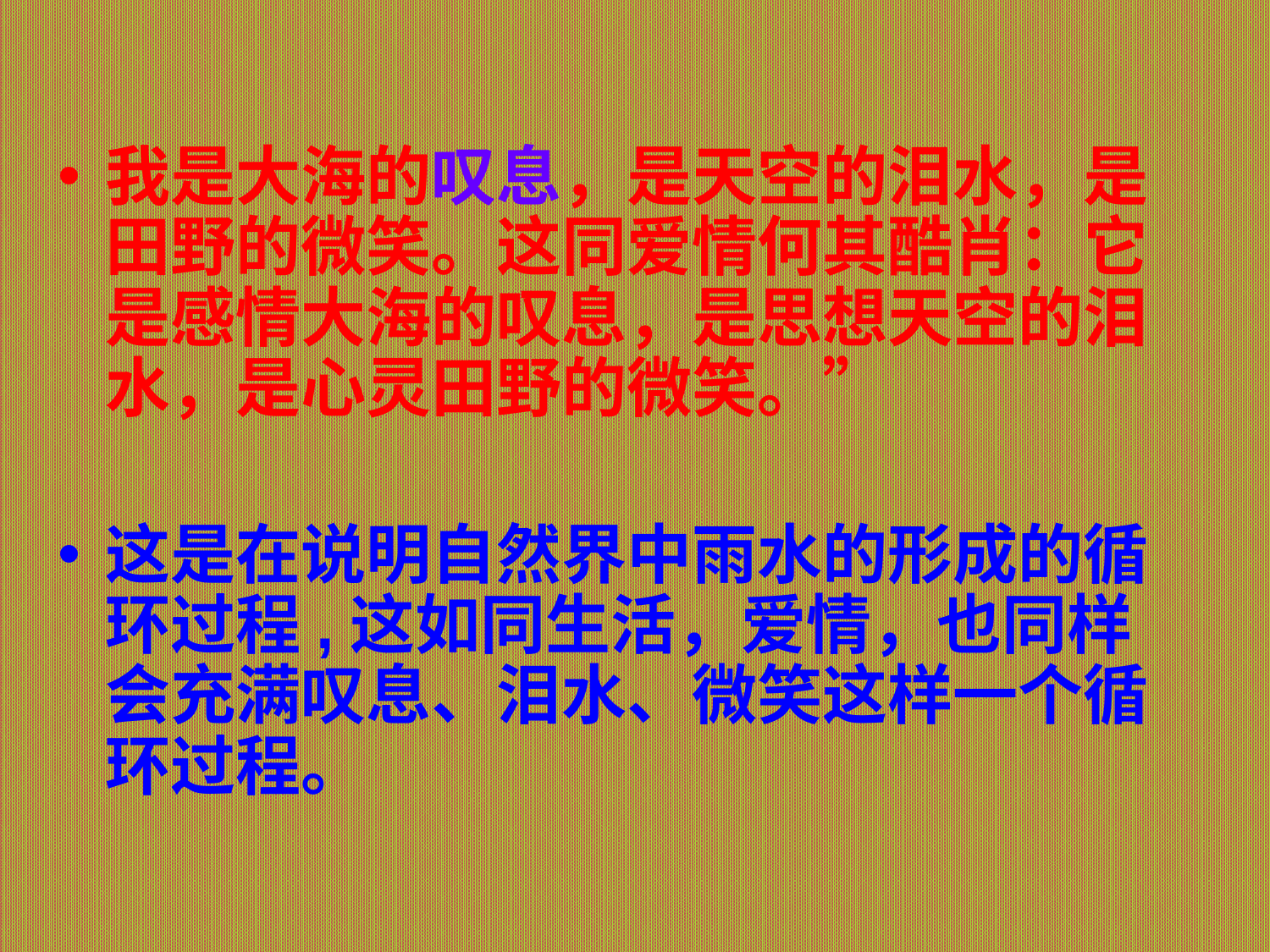

我是大海的叹息，是天空的泪水，是田野的微笑。这同爱情何其酷肖：它是感情大海的叹息，是思想天空的泪水，是心灵田野的微笑。”

这是在说明自然界中雨水的形成的循环过程,这如同生活，爱情，也同样会充满叹息、泪水、微笑这样一个循环过程。